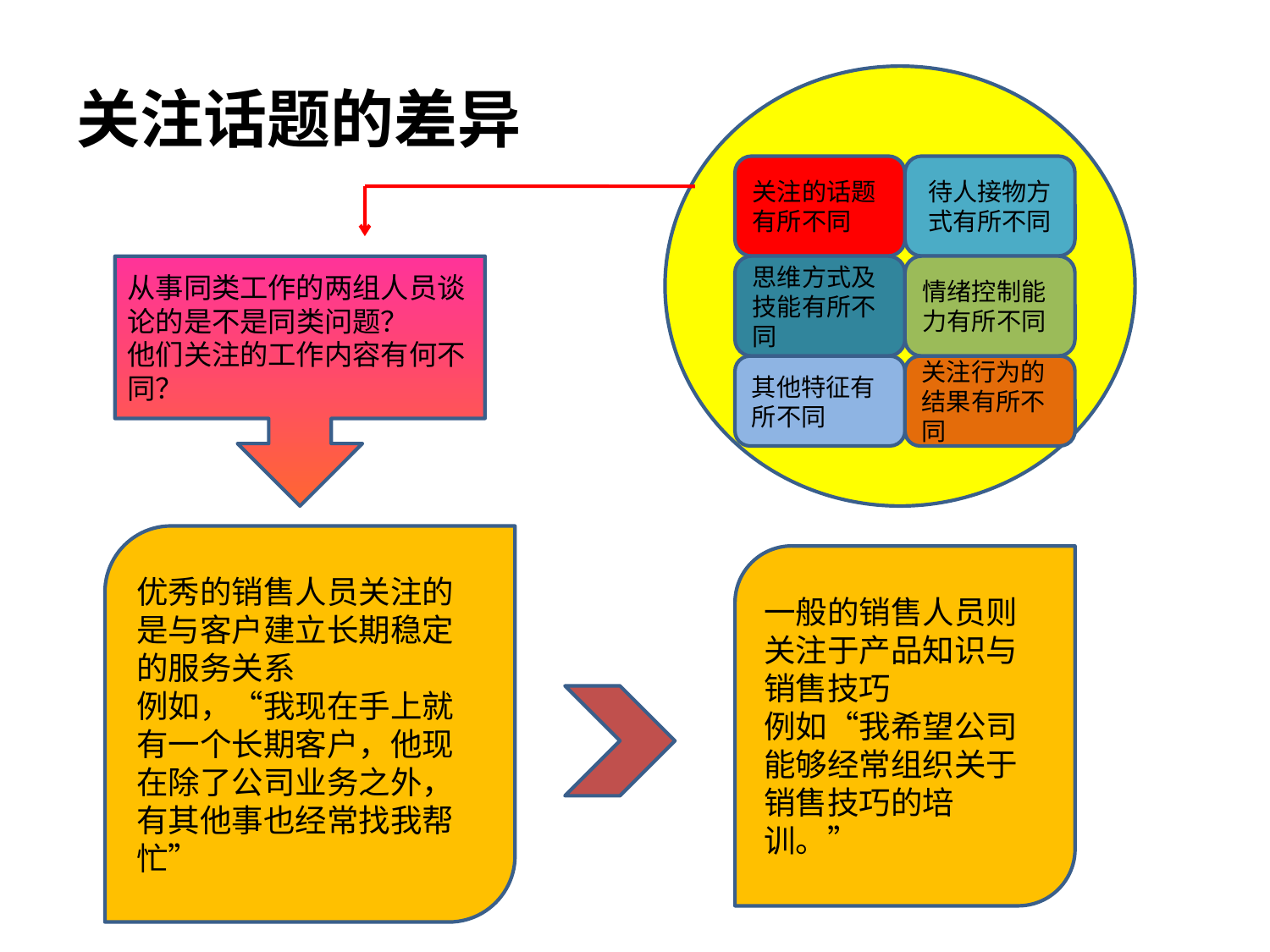

# 关注话题的差异

关注的话题有所不同
待人接物方式有所不同

从事同类工作的两组人员谈论的是不是同类问题？
他们关注的工作内容有何不同？
思维方式及技能有所不同
情绪控制能力有所不同
其他特征有所不同
关注行为的结果有所不同
优秀的销售人员关注的是与客户建立长期稳定的服务关系
例如，“我现在手上就有一个长期客户，他现在除了公司业务之外，有其他事也经常找我帮忙”
一般的销售人员则关注于产品知识与销售技巧
例如“我希望公司能够经常组织关于销售技巧的培训。”